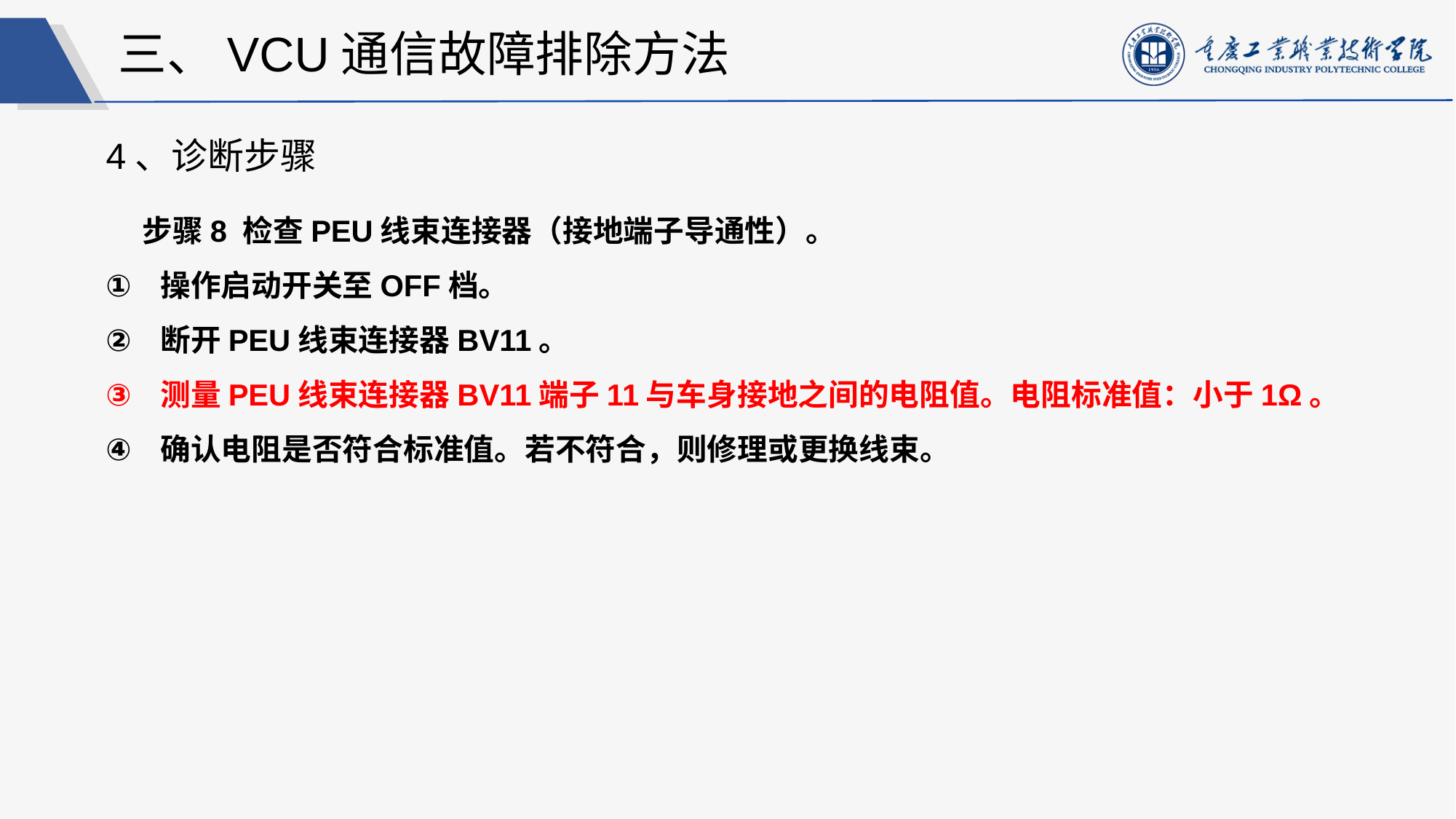

三、VCU通信故障排除方法
4、诊断步骤
步骤8 检查PEU线束连接器（接地端子导通性）。
操作启动开关至OFF档。
断开PEU线束连接器BV11。
测量PEU线束连接器BV11端子11与车身接地之间的电阻值。电阻标准值：小于1Ω。
确认电阻是否符合标准值。若不符合，则修理或更换线束。